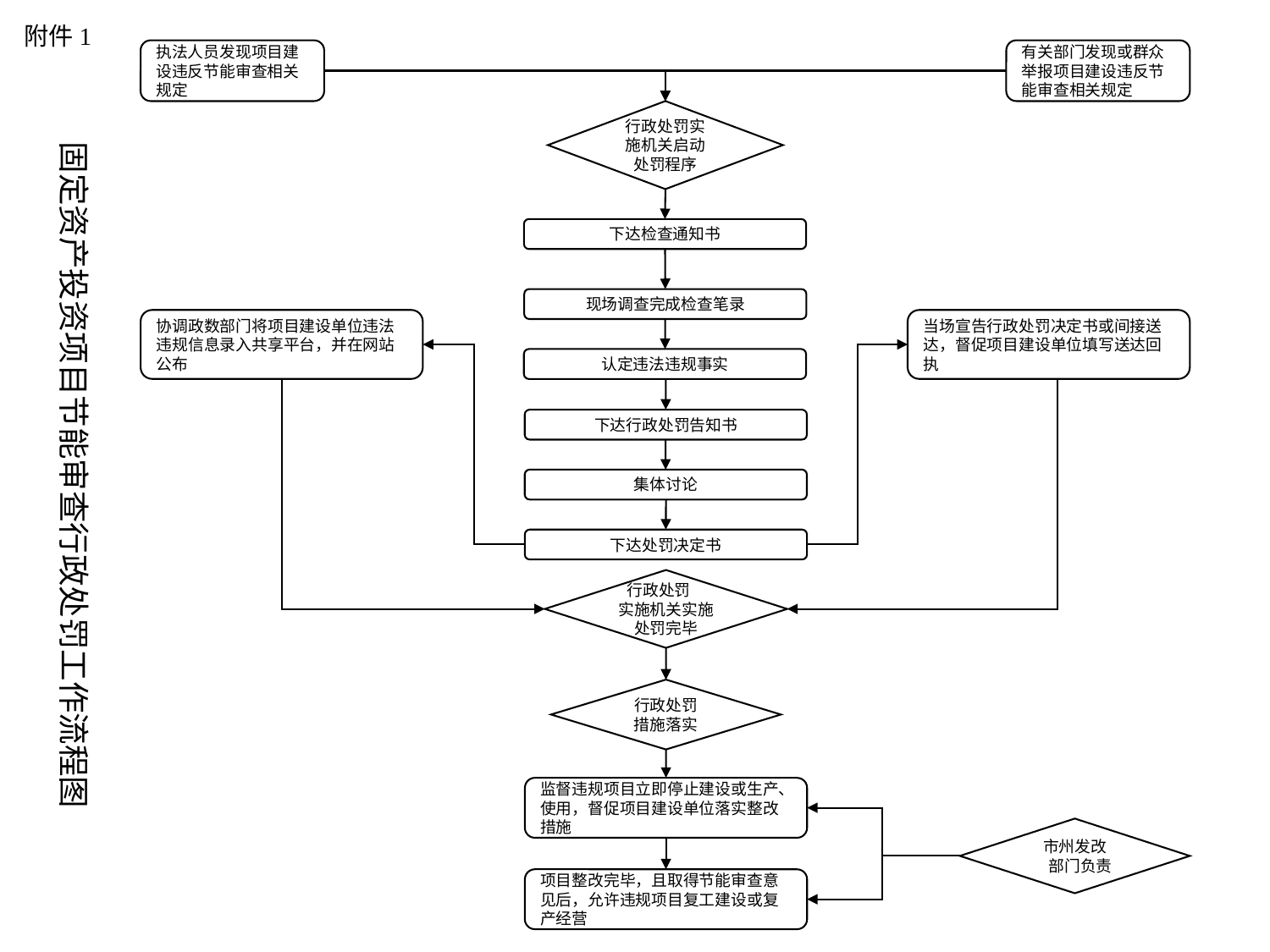

附件1
执法人员发现项目建设违反节能审查相关规定
有关部门发现或群众举报项目建设违反节能审查相关规定
固定资产投资项目节能审查行政处罚工作流程图
行政处罚实施机关启动处罚程序
下达检查通知书
现场调查完成检查笔录
协调政数部门将项目建设单位违法违规信息录入共享平台，并在网站公布
当场宣告行政处罚决定书或间接送达，督促项目建设单位填写送达回执
认定违法违规事实
下达行政处罚告知书
集体讨论
下达处罚决定书
行政处罚     实施机关实施处罚完毕
 行政处罚   措施落实
监督违规项目立即停止建设或生产、使用，督促项目建设单位落实整改措施
  市州发改
  部门负责
项目整改完毕，且取得节能审查意见后，允许违规项目复工建设或复产经营